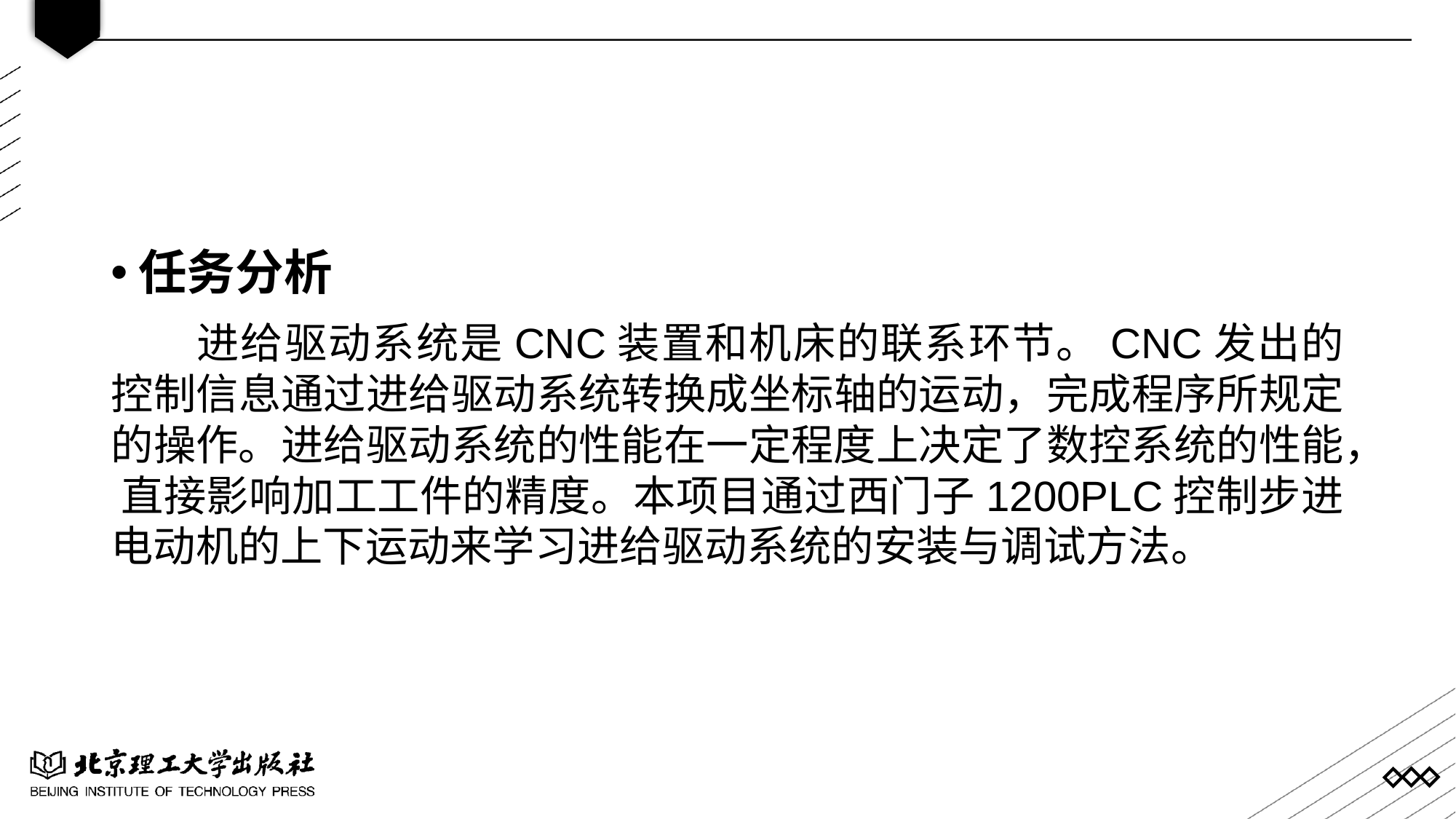

任务分析
进给驱动系统是CNC装置和机床的联系环节。CNC发出的控制信息通过进给驱动系统转换成坐标轴的运动，完成程序所规定的操作。进给驱动系统的性能在一定程度上决定了数控系统的性能， 直接影响加工工件的精度。本项目通过西门子1200PLC控制步进电动机的上下运动来学习进给驱动系统的安装与调试方法。